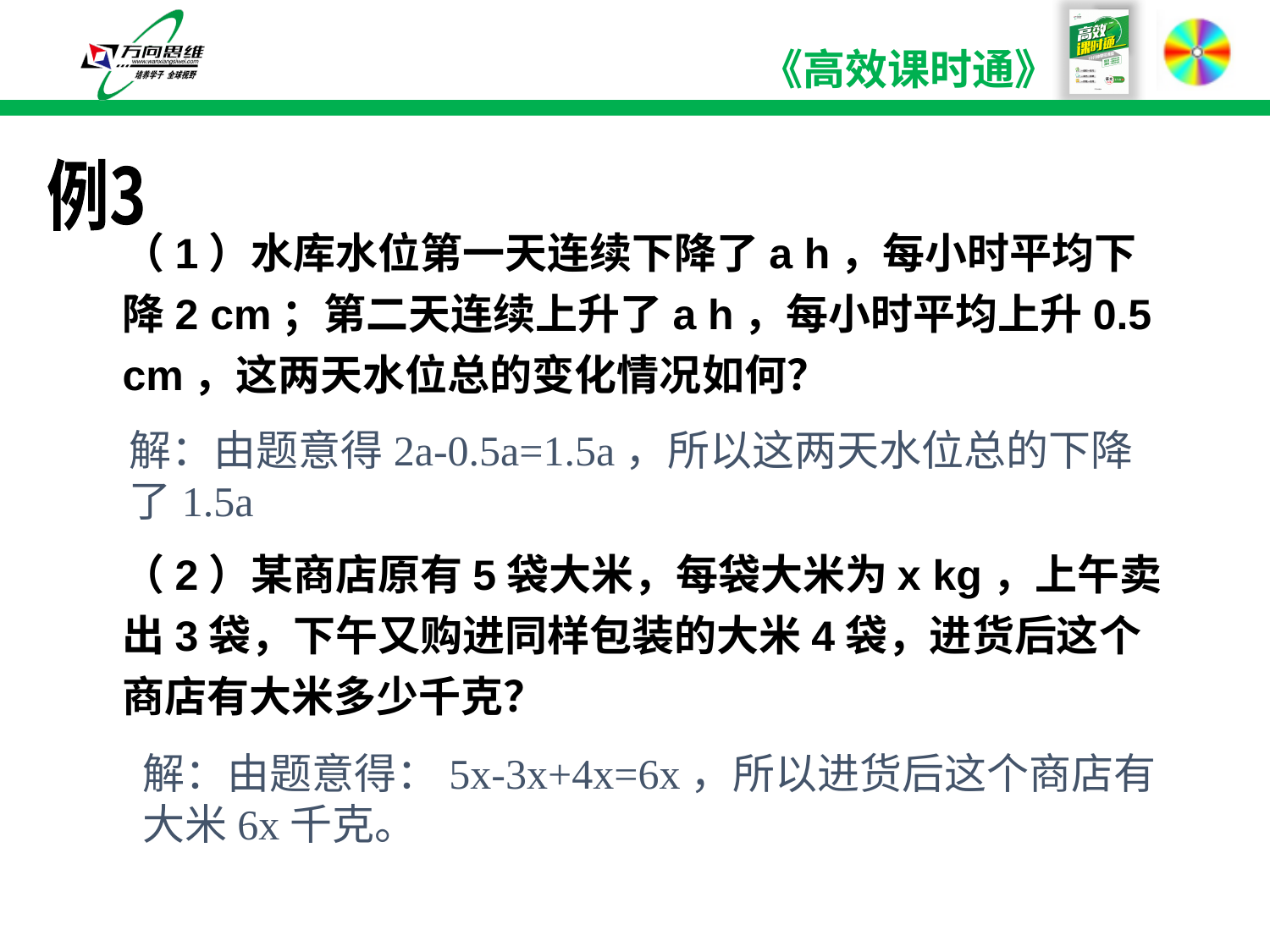

例3
（1）水库水位第一天连续下降了a h，每小时平均下降2 cm；第二天连续上升了a h，每小时平均上升0.5 cm，这两天水位总的变化情况如何？
解：由题意得2a-0.5a=1.5a，所以这两天水位总的下降了1.5a
（2）某商店原有5袋大米，每袋大米为x kg，上午卖出3袋，下午又购进同样包装的大米4袋，进货后这个商店有大米多少千克？
解：由题意得：5x-3x+4x=6x，所以进货后这个商店有大米6x千克。